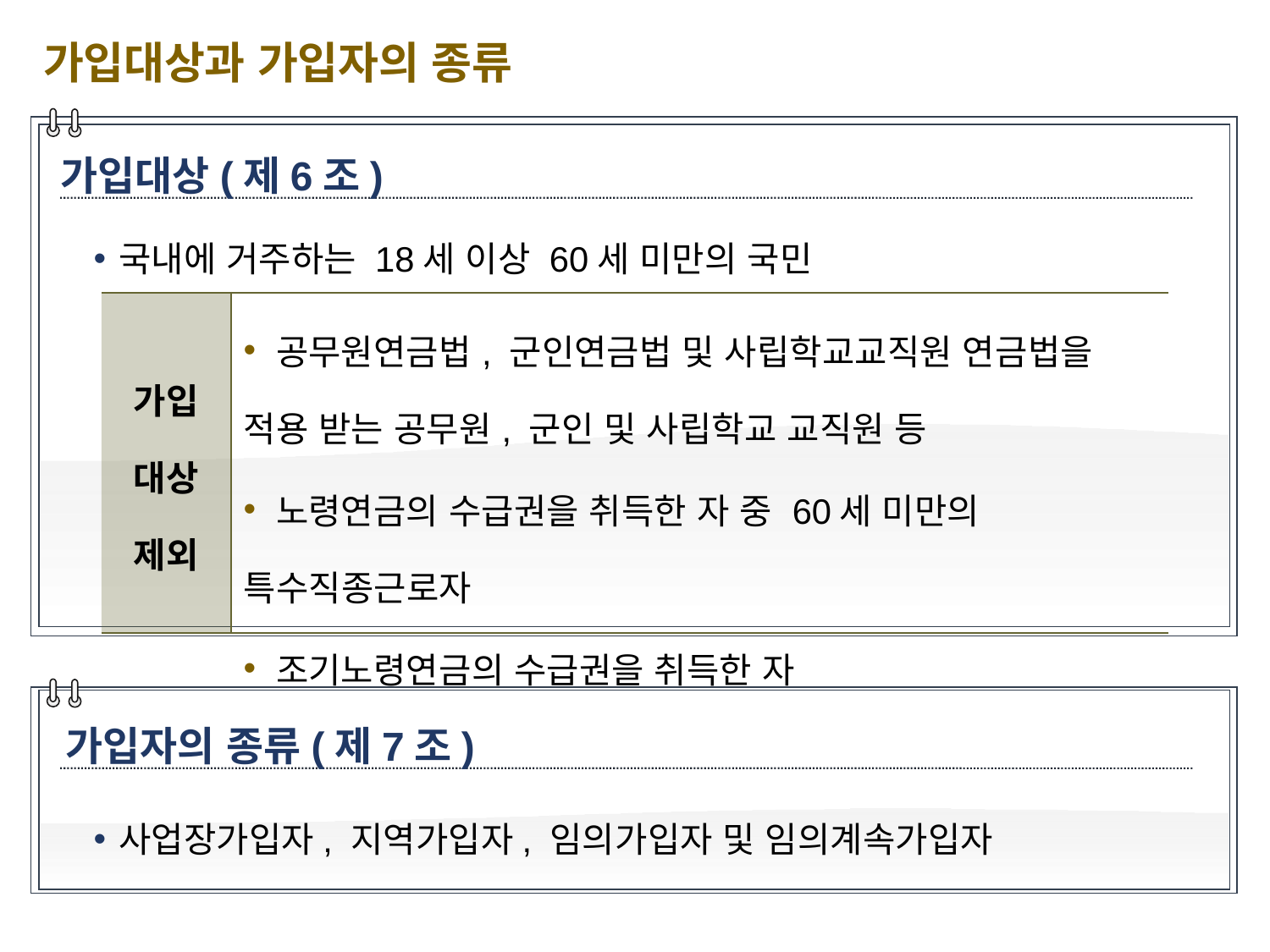

가입대상과 가입자의 종류

가입대상(제6조)

국내에 거주하는 18세 이상 60세 미만의 국민
| 가입 대상 제외 | 공무원연금법, 군인연금법 및 사립학교교직원 연금법을 적용 받는 공무원, 군인 및 사립학교 교직원 등 노령연금의 수급권을 취득한 자 중 60세 미만의 특수직종근로자 조기노령연금의 수급권을 취득한 자 |
| --- | --- |

가입자의 종류(제7조)

사업장가입자, 지역가입자, 임의가입자 및 임의계속가입자